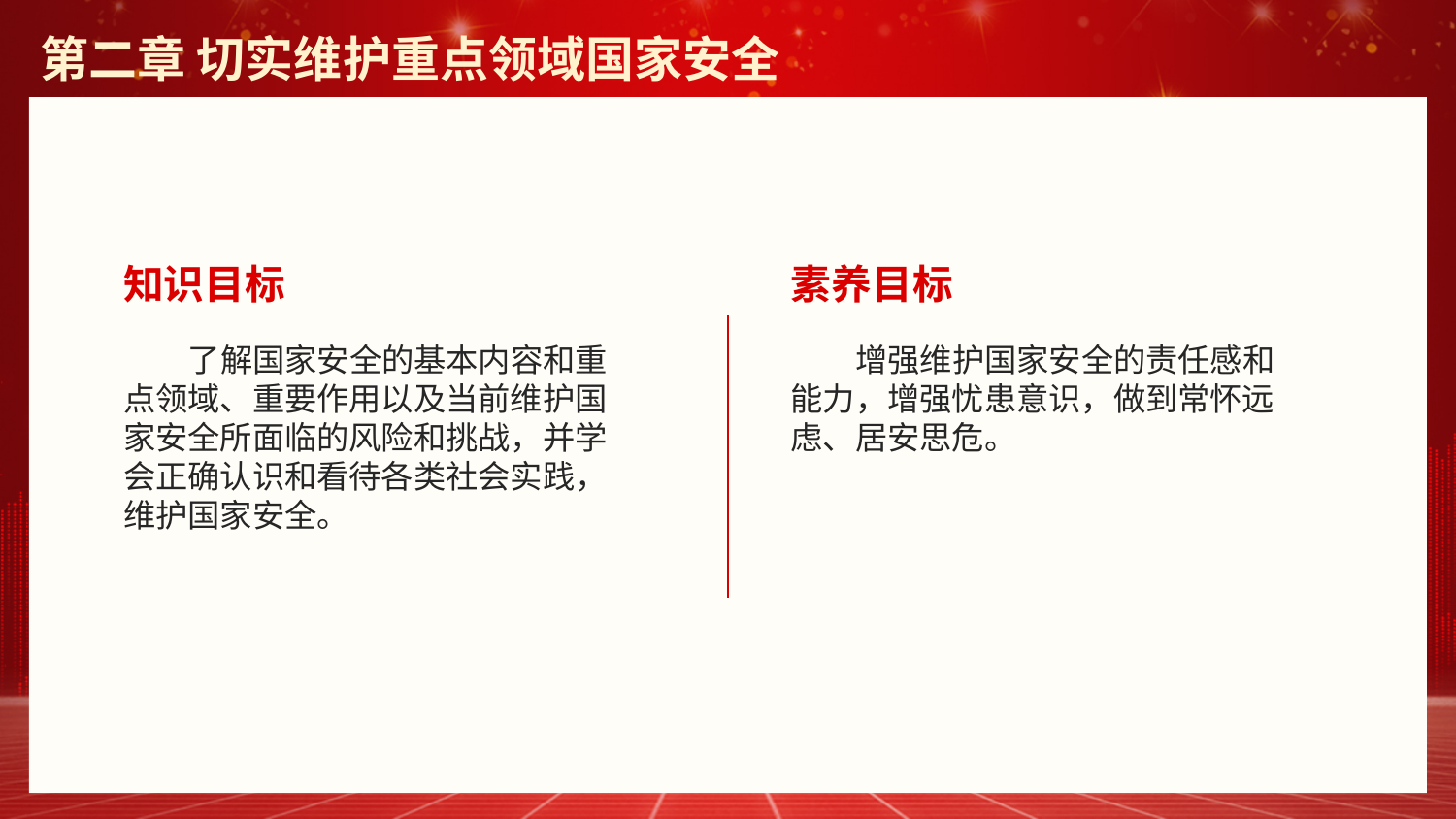

第二章 切实维护重点领域国家安全
知识目标
素养目标
了解国家安全的基本内容和重点领域、重要作用以及当前维护国家安全所面临的风险和挑战，并学会正确认识和看待各类社会实践，维护国家安全。
增强维护国家安全的责任感和能力，增强忧患意识，做到常怀远虑、居安思危。